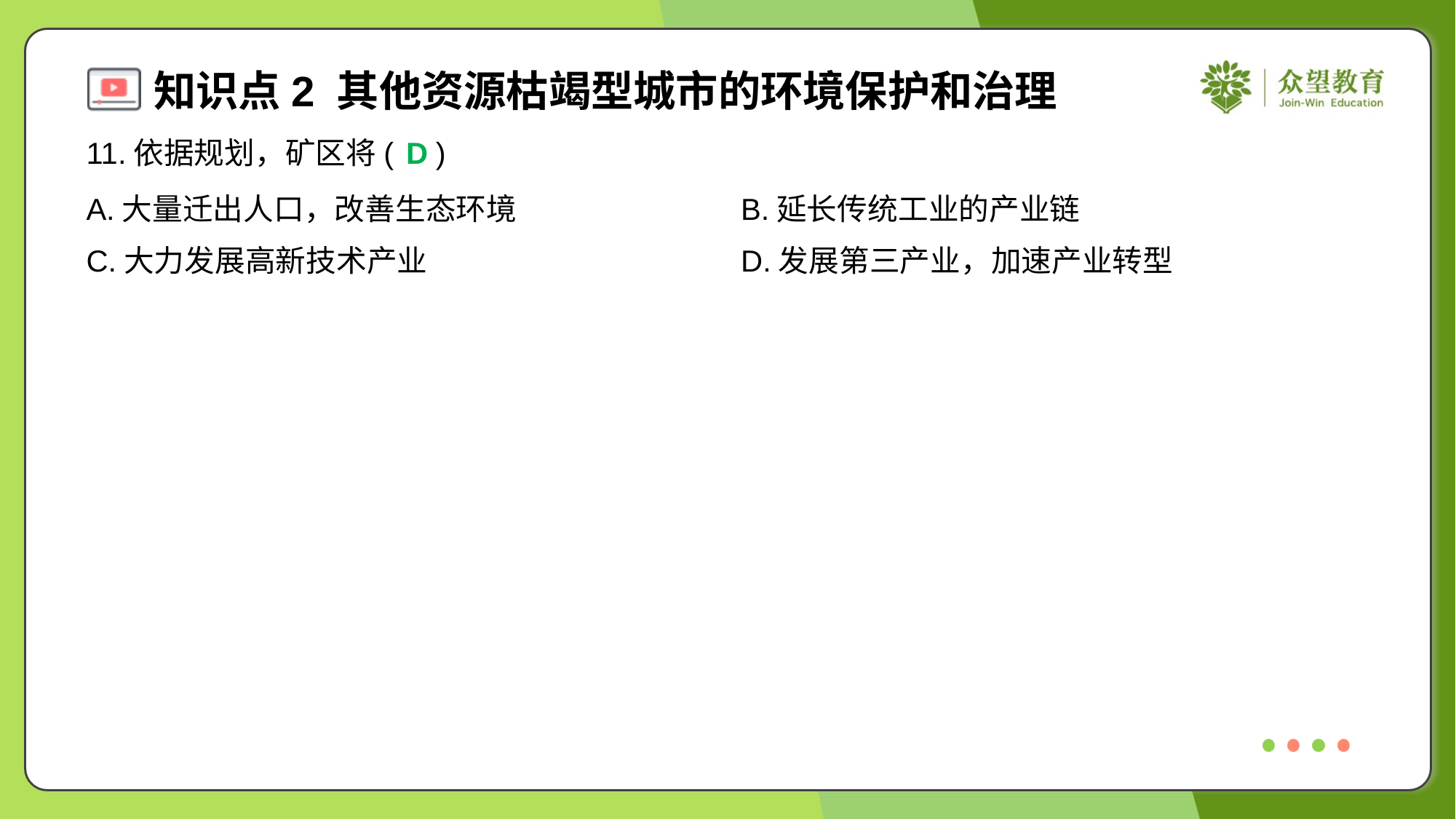

11.依据规划，矿区将(     )
D
A.大量迁出人口，改善生态环境	B.延长传统工业的产业链
C.大力发展高新技术产业	D.发展第三产业，加速产业转型